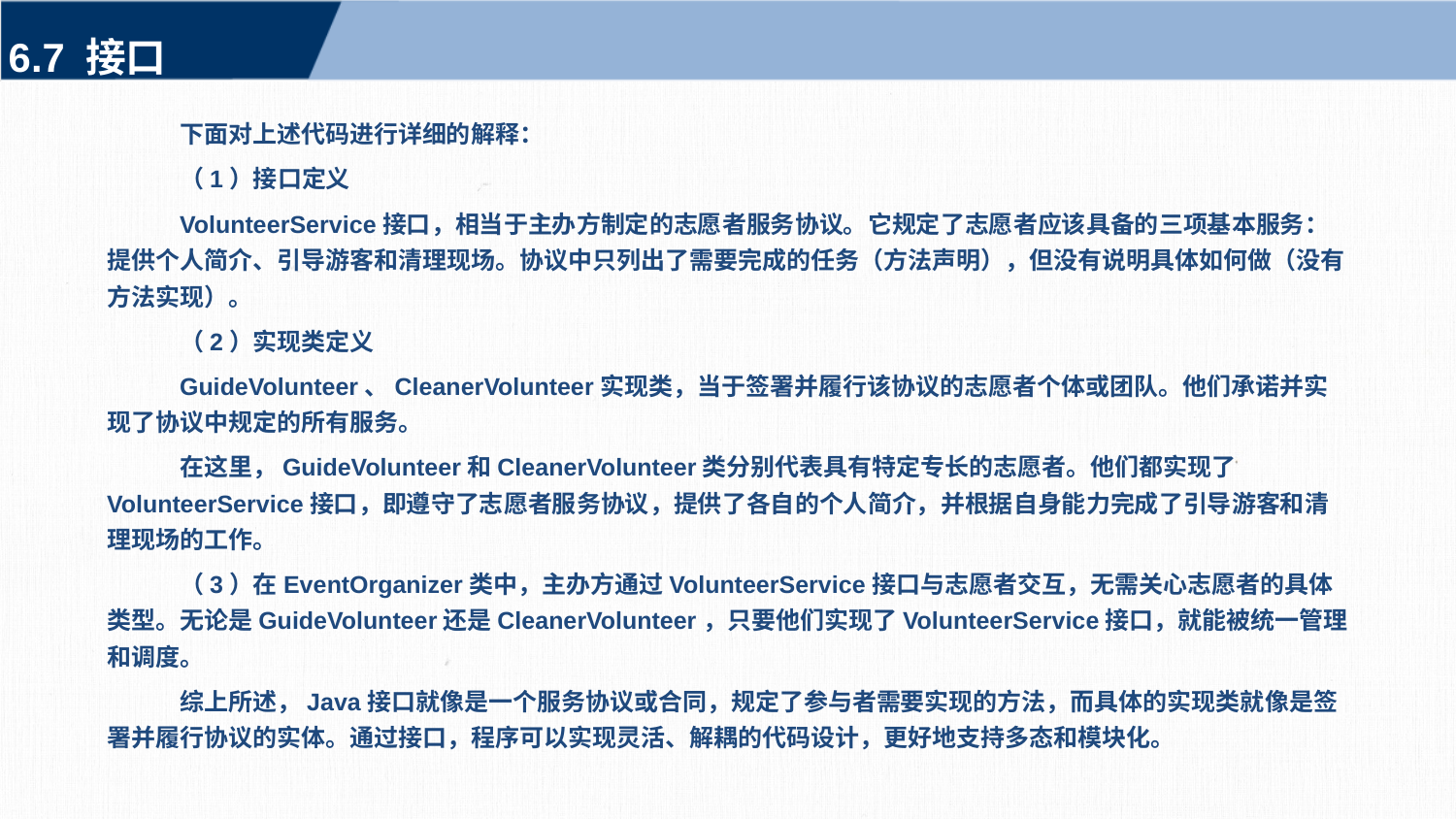

6.7 接口

下面对上述代码进行详细的解释：
（1）接口定义
VolunteerService接口，相当于主办方制定的志愿者服务协议。它规定了志愿者应该具备的三项基本服务：提供个人简介、引导游客和清理现场。协议中只列出了需要完成的任务（方法声明），但没有说明具体如何做（没有方法实现）。
（2）实现类定义
GuideVolunteer、CleanerVolunteer实现类，当于签署并履行该协议的志愿者个体或团队。他们承诺并实现了协议中规定的所有服务。
在这里，GuideVolunteer和CleanerVolunteer类分别代表具有特定专长的志愿者。他们都实现了VolunteerService接口，即遵守了志愿者服务协议，提供了各自的个人简介，并根据自身能力完成了引导游客和清理现场的工作。
（3）在EventOrganizer类中，主办方通过VolunteerService接口与志愿者交互，无需关心志愿者的具体类型。无论是GuideVolunteer还是CleanerVolunteer，只要他们实现了VolunteerService接口，就能被统一管理和调度。
综上所述，Java接口就像是一个服务协议或合同，规定了参与者需要实现的方法，而具体的实现类就像是签署并履行协议的实体。通过接口，程序可以实现灵活、解耦的代码设计，更好地支持多态和模块化。